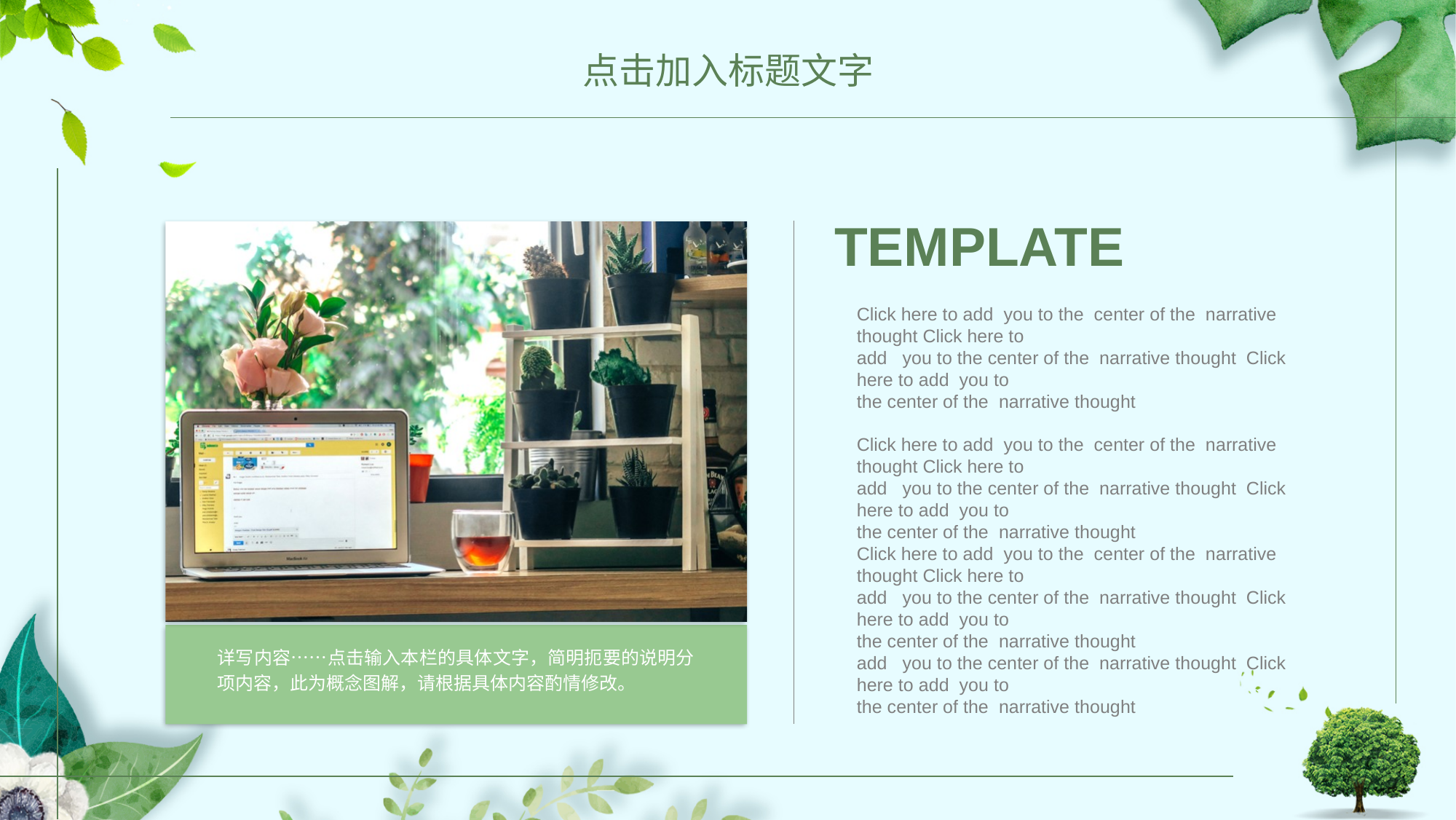

点击加入标题文字
TEMPLATE

Click here to add  you to the  center of the  narrative thought Click here to
add   you to the center of the  narrative thought  Click here to add  you to
the center of the  narrative thought

Click here to add  you to the  center of the  narrative thought Click here to
add   you to the center of the  narrative thought  Click here to add  you to
the center of the  narrative thought
Click here to add  you to the  center of the  narrative thought Click here to
add   you to the center of the  narrative thought  Click here to add  you to
the center of the  narrative thought
add   you to the center of the  narrative thought  Click here to add  you to
the center of the  narrative thought

详写内容……点击输入本栏的具体文字，简明扼要的说明分项内容，此为概念图解，请根据具体内容酌情修改。